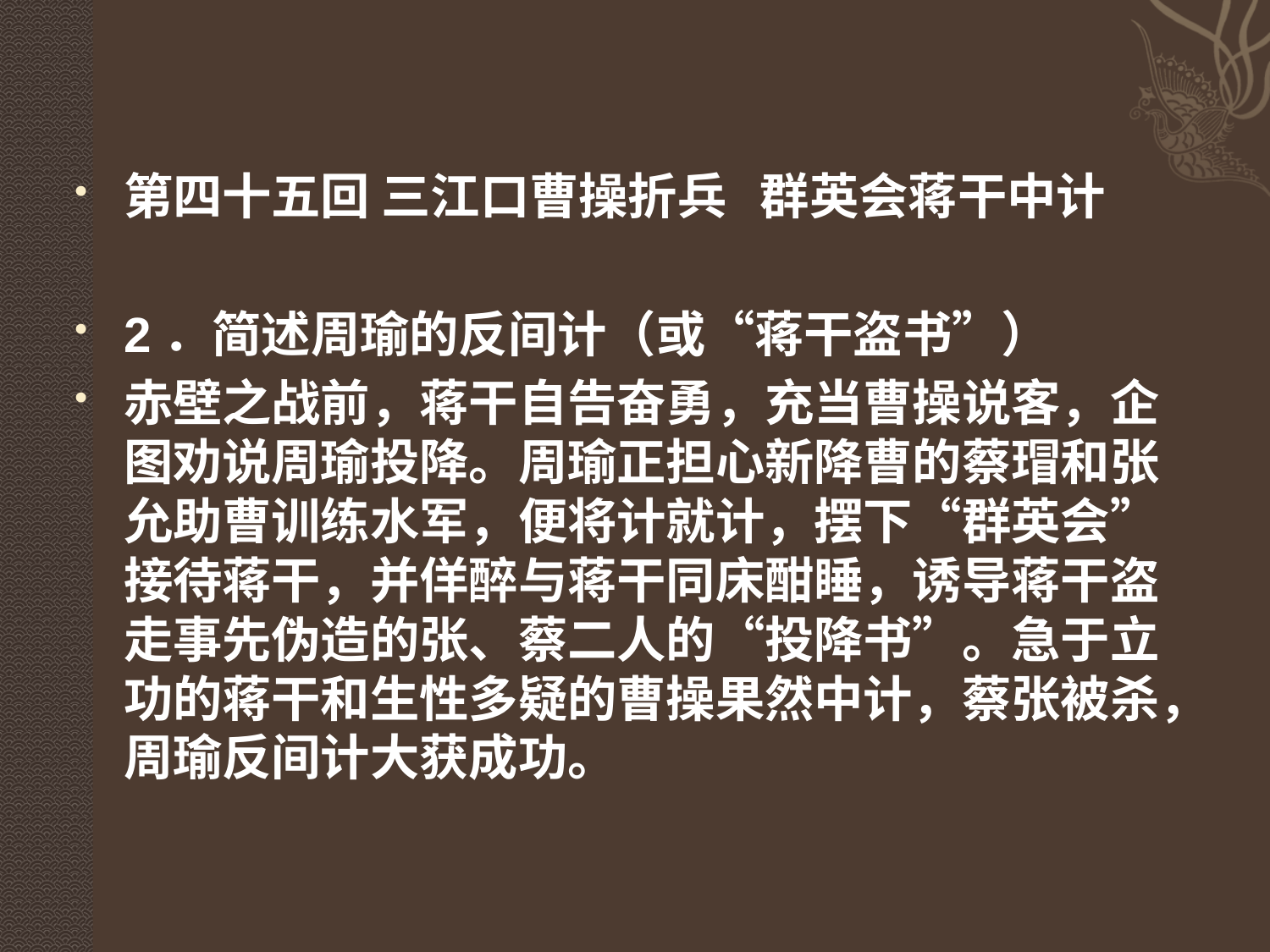

#
第四十五回 三江口曹操折兵   群英会蒋干中计

2．简述周瑜的反间计（或“蒋干盗书”）
赤壁之战前，蒋干自告奋勇，充当曹操说客，企图劝说周瑜投降。周瑜正担心新降曹的蔡瑁和张允助曹训练水军，便将计就计，摆下“群英会”接待蒋干，并佯醉与蒋干同床酣睡，诱导蒋干盗走事先伪造的张、蔡二人的“投降书”。急于立功的蒋干和生性多疑的曹操果然中计，蔡张被杀，周瑜反间计大获成功。